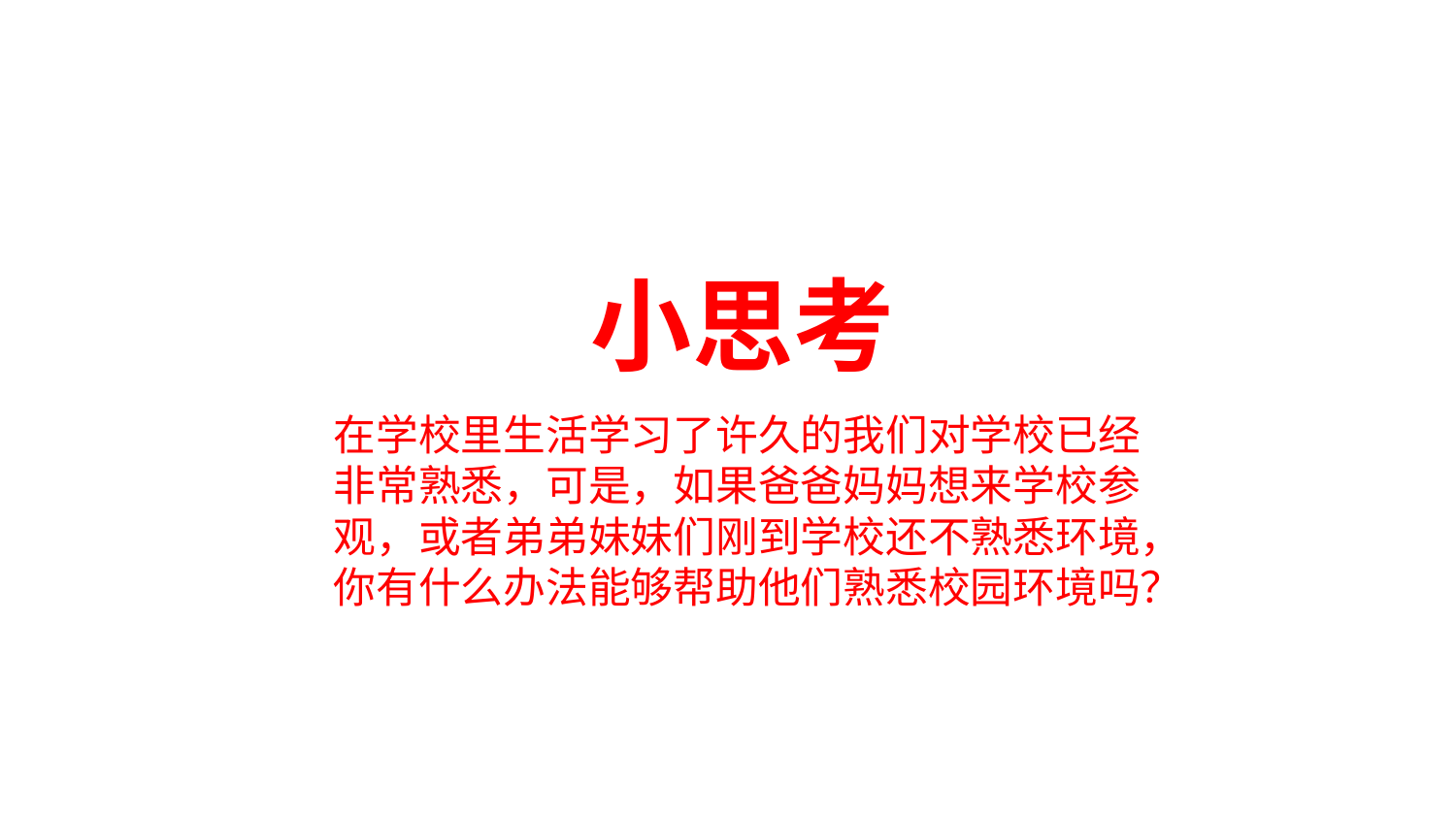

小思考

在学校里生活学习了许久的我们对学校已经非常熟悉，可是，如果爸爸妈妈想来学校参观，或者弟弟妹妹们刚到学校还不熟悉环境，你有什么办法能够帮助他们熟悉校园环境吗？